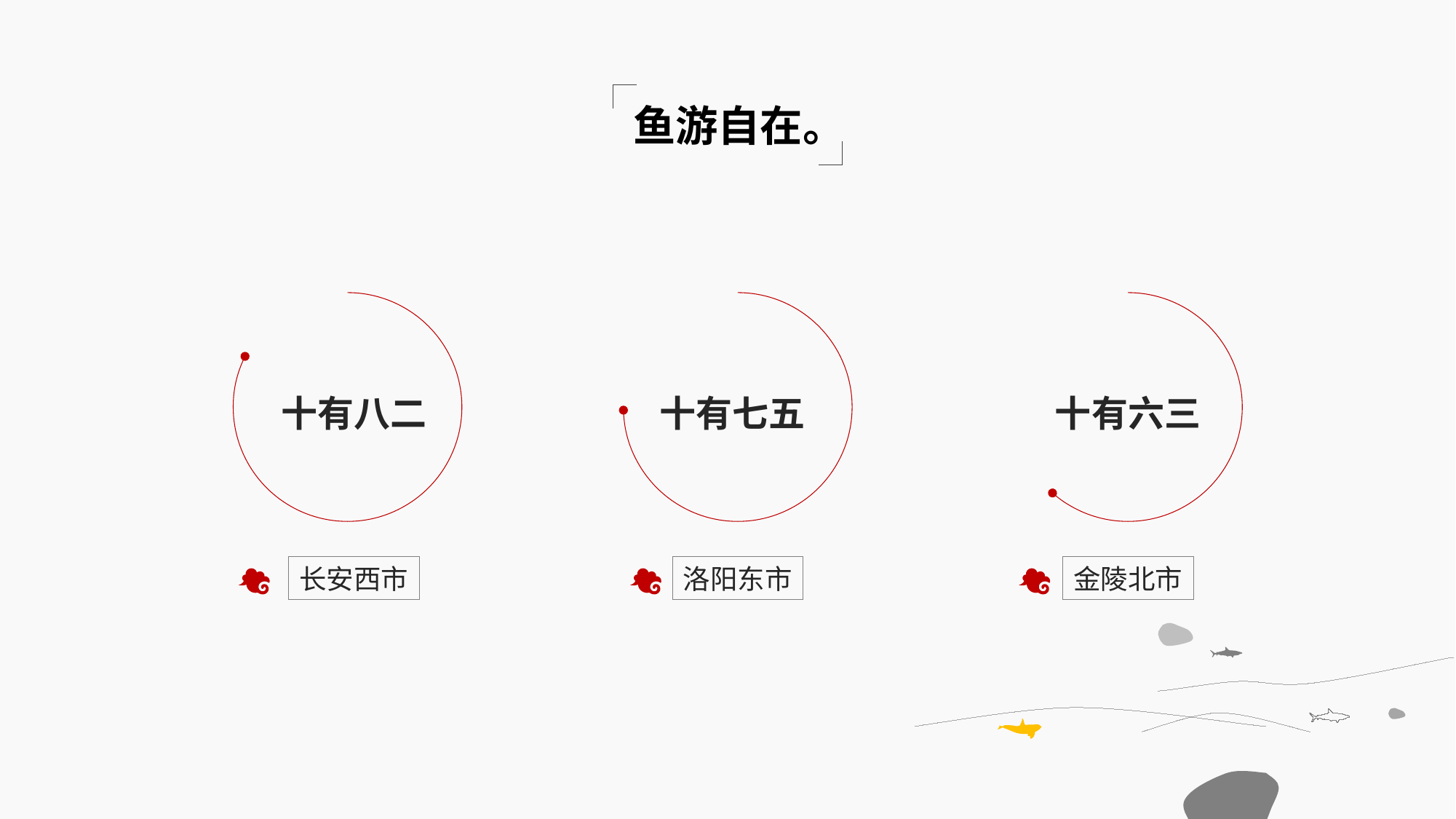

鱼游自在。

十有八二
十有七五
十有六三
长安西市
洛阳东市
金陵北市